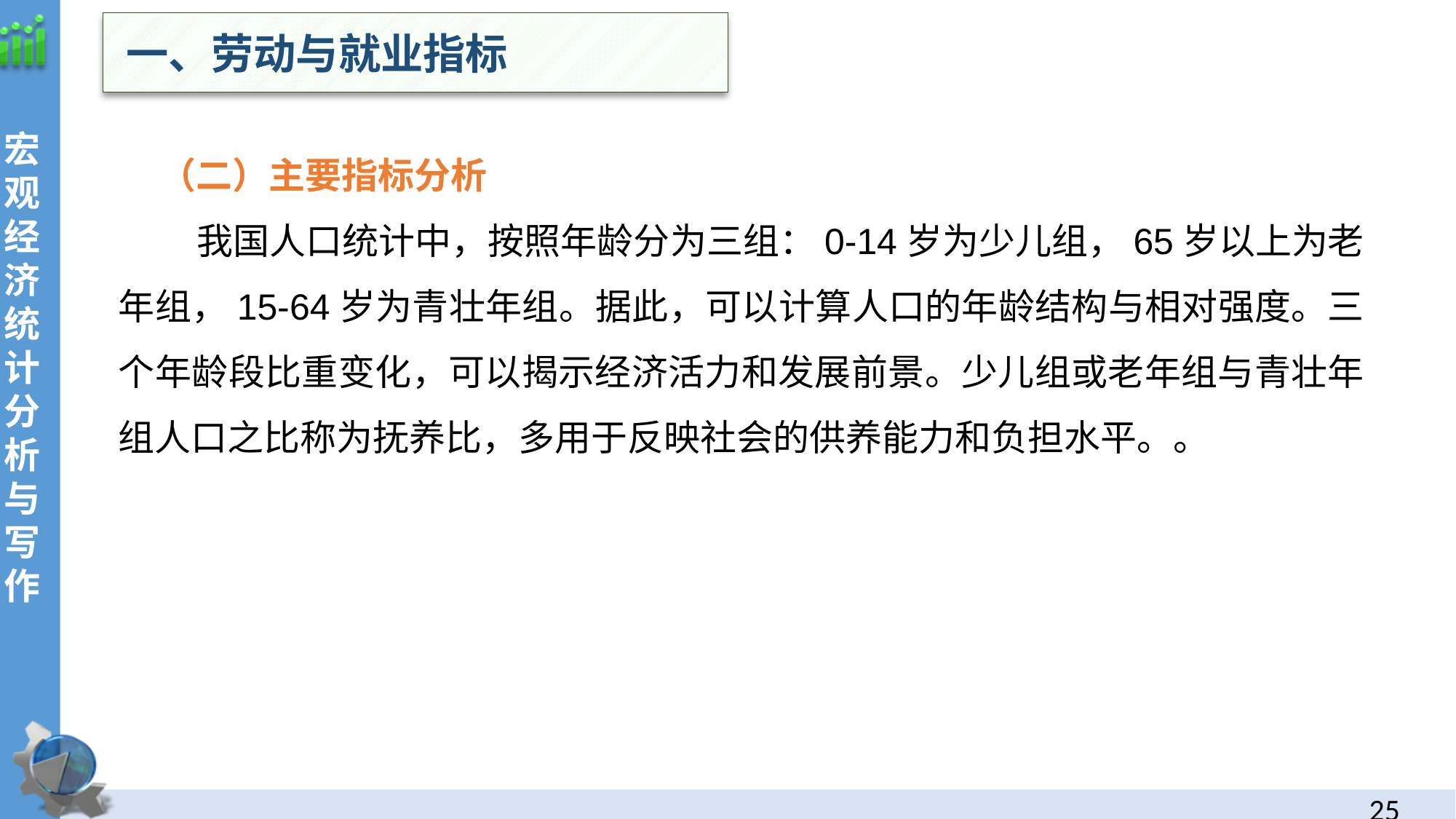

一、劳动与就业指标
    （二）主要指标分析
    我国人口统计中，按照年龄分为三组：0-14岁为少儿组，65岁以上为老年组，15-64岁为青壮年组。据此，可以计算人口的年龄结构与相对强度。三个年龄段比重变化，可以揭示经济活力和发展前景。少儿组或老年组与青壮年组人口之比称为抚养比，多用于反映社会的供养能力和负担水平。。
25